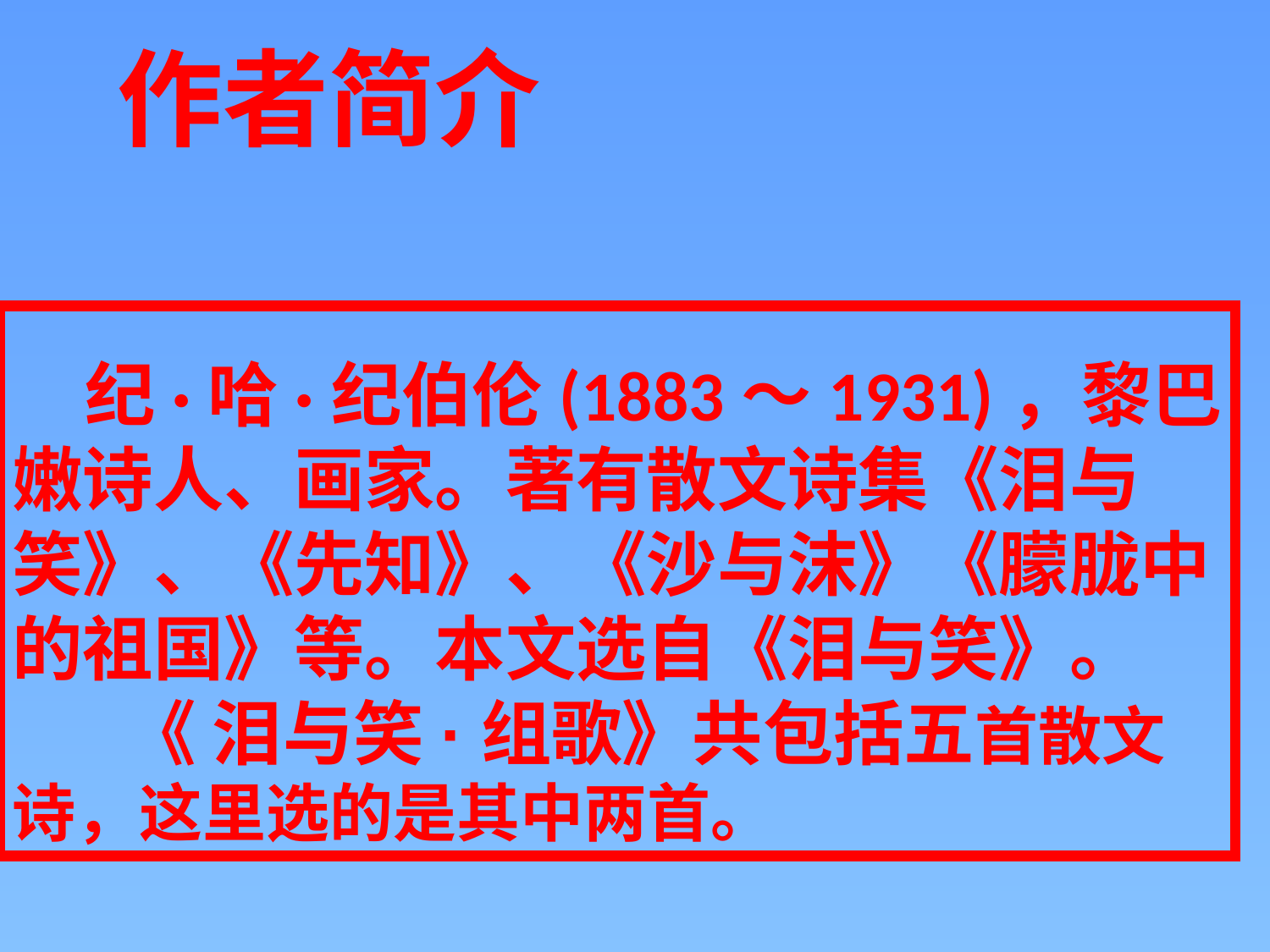

作者简介

         纪·哈·纪伯伦(1883～1931)，黎巴嫩诗人、画家。著有散文诗集《泪与笑》、《先知》、《沙与沫》《朦胧中的祖国》等。本文选自《泪与笑》。
      《 泪与笑·组歌》共包括五首散文诗，这里选的是其中两首。